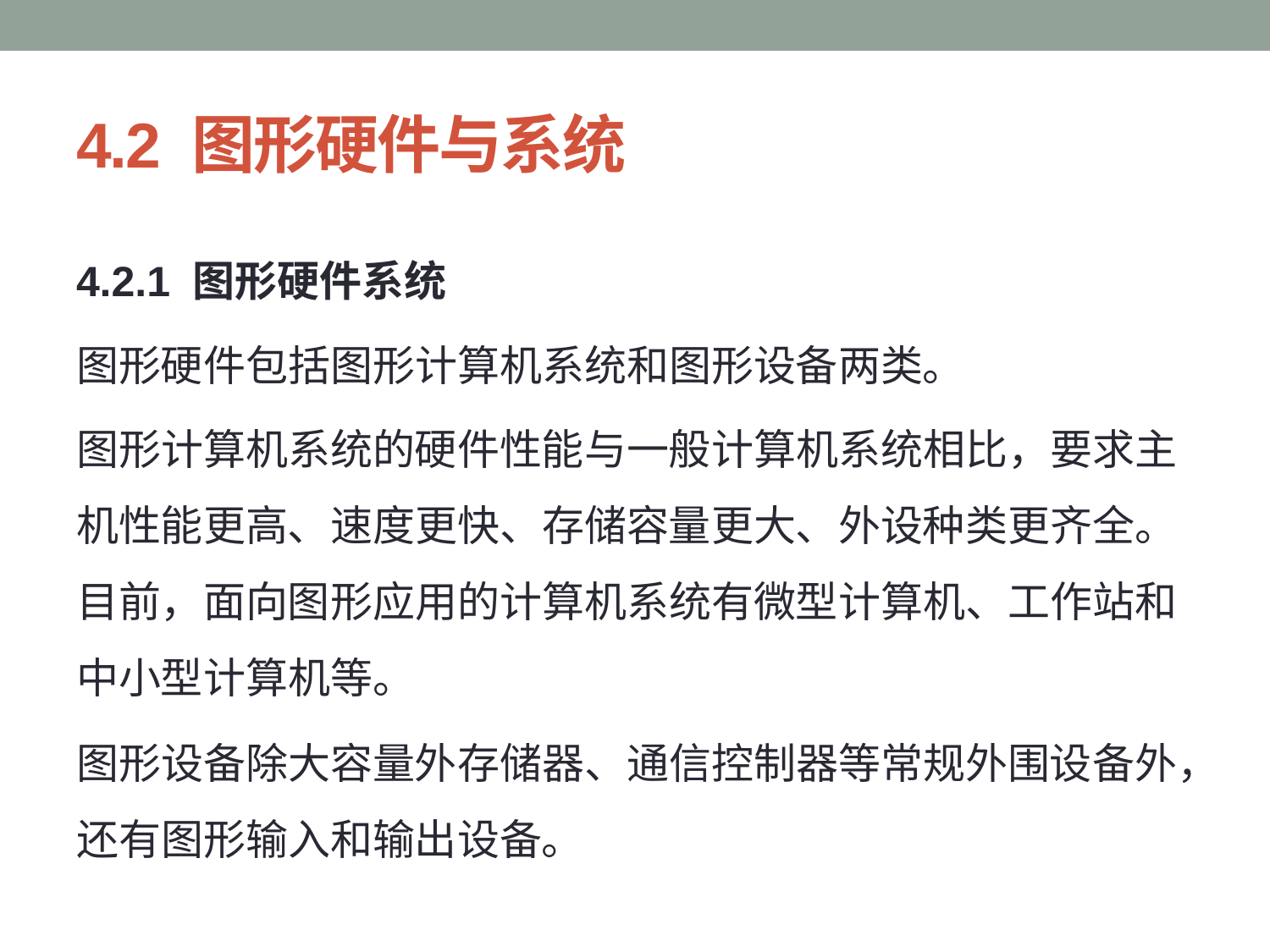

# 4.2 图形硬件与系统
4.2.1 图形硬件系统
图形硬件包括图形计算机系统和图形设备两类。
图形计算机系统的硬件性能与一般计算机系统相比，要求主机性能更高、速度更快、存储容量更大、外设种类更齐全。目前，面向图形应用的计算机系统有微型计算机、工作站和中小型计算机等。
图形设备除大容量外存储器、通信控制器等常规外围设备外，还有图形输入和输出设备。